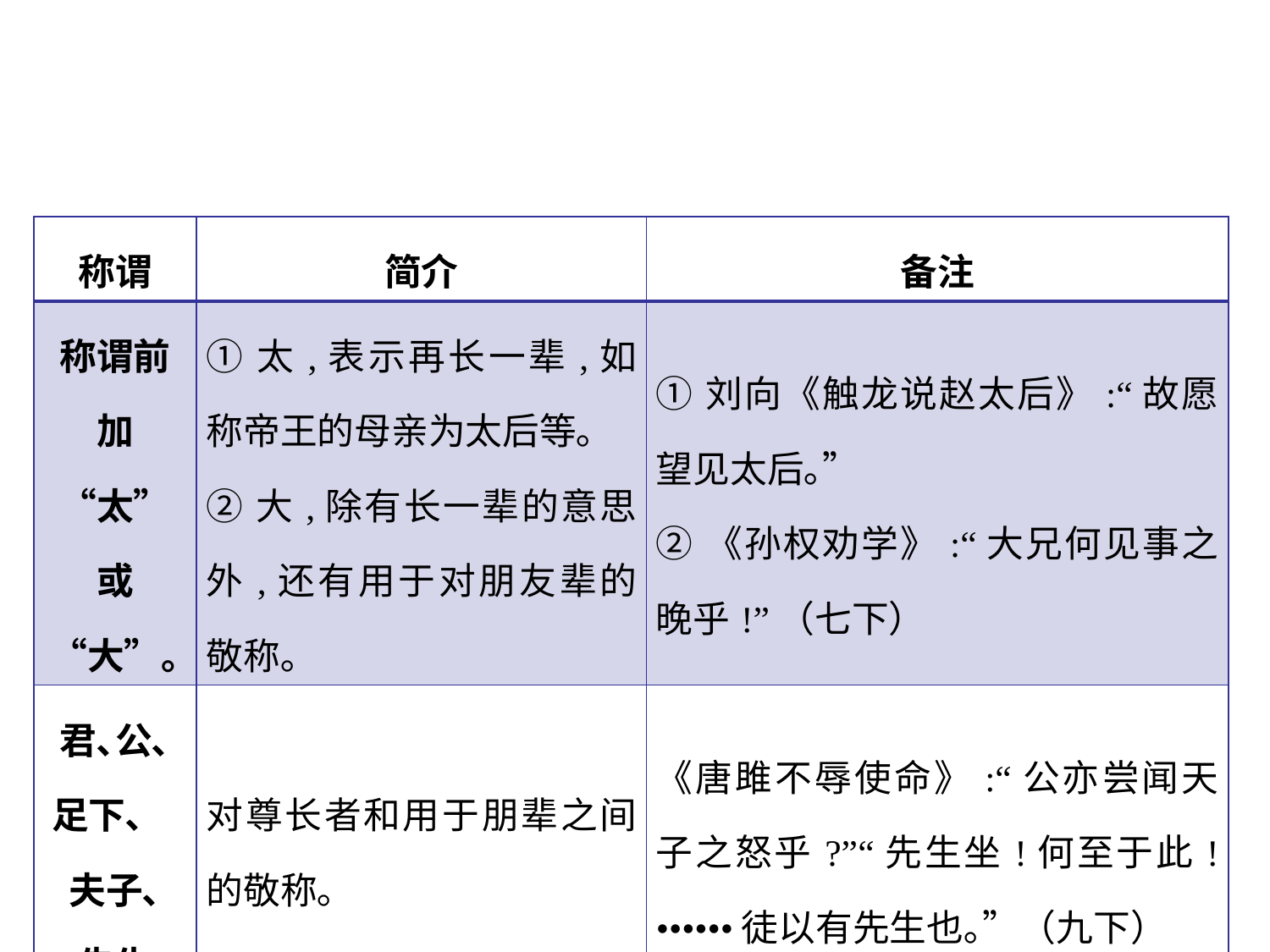

| 称谓 | 简介 | 备注 |
| --- | --- | --- |
| 称谓前 加“太”或“大”｡ | ①太,表示再长一辈,如称帝王的母亲为太后等｡ ②大,除有长一辈的意思外,还有用于对朋友辈的敬称｡ | ①刘向《触龙说赵太后》:“故愿望见太后｡” ②《孙权劝学》:“大兄何见事之晚乎!”（七下） |
| 君､公､ 足下､ 夫子､ 先生 | 对尊长者和用于朋辈之间的敬称｡ | 《唐雎不辱使命》:“公亦尝闻天子之怒乎?”“先生坐!何至于此!••••••徒以有先生也｡”（九下） |